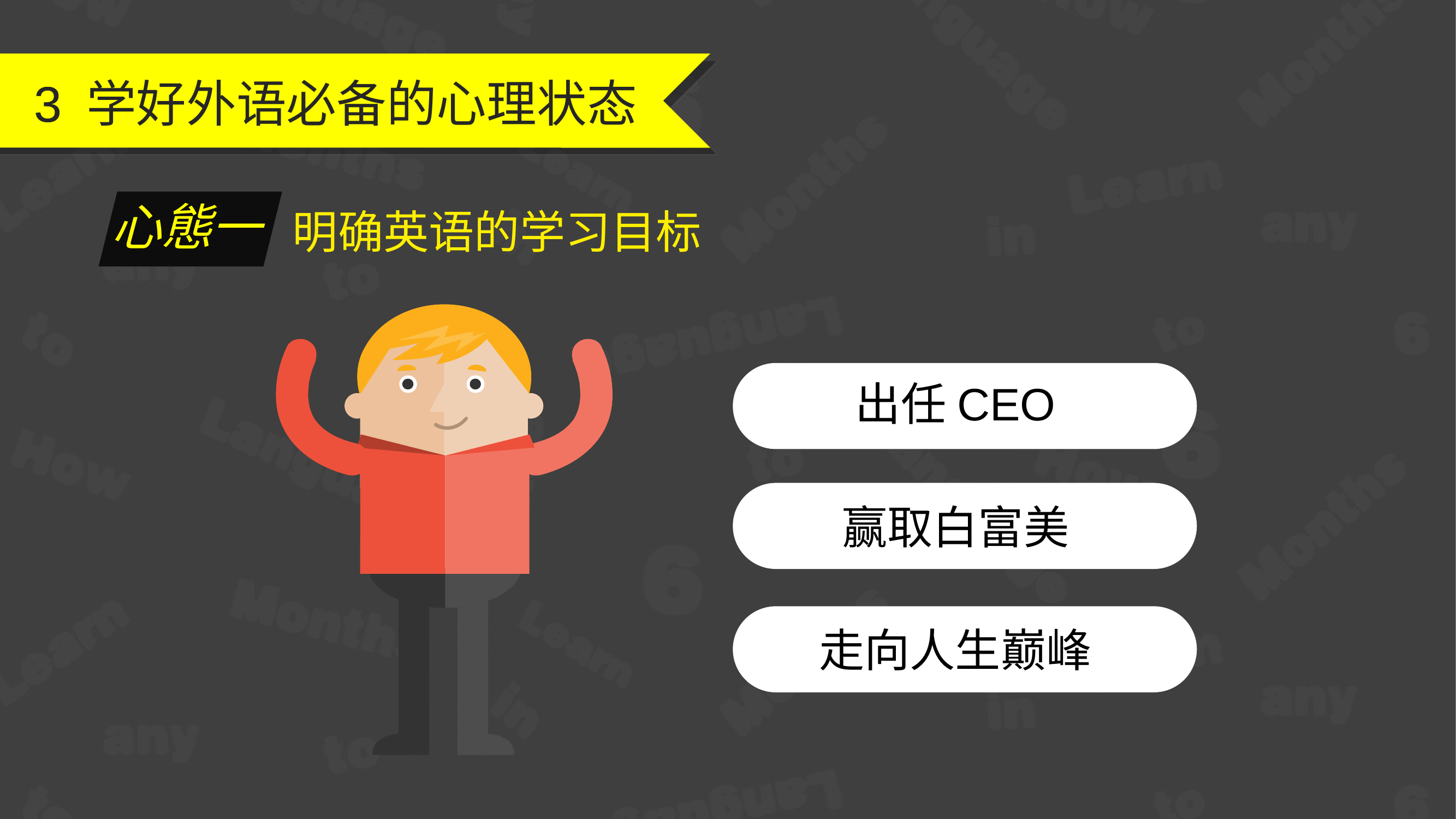

3
3
学好外语必备的心理状态

心態一
明确英语的学习目标

出任CEO

赢取白富美

走向人生巅峰